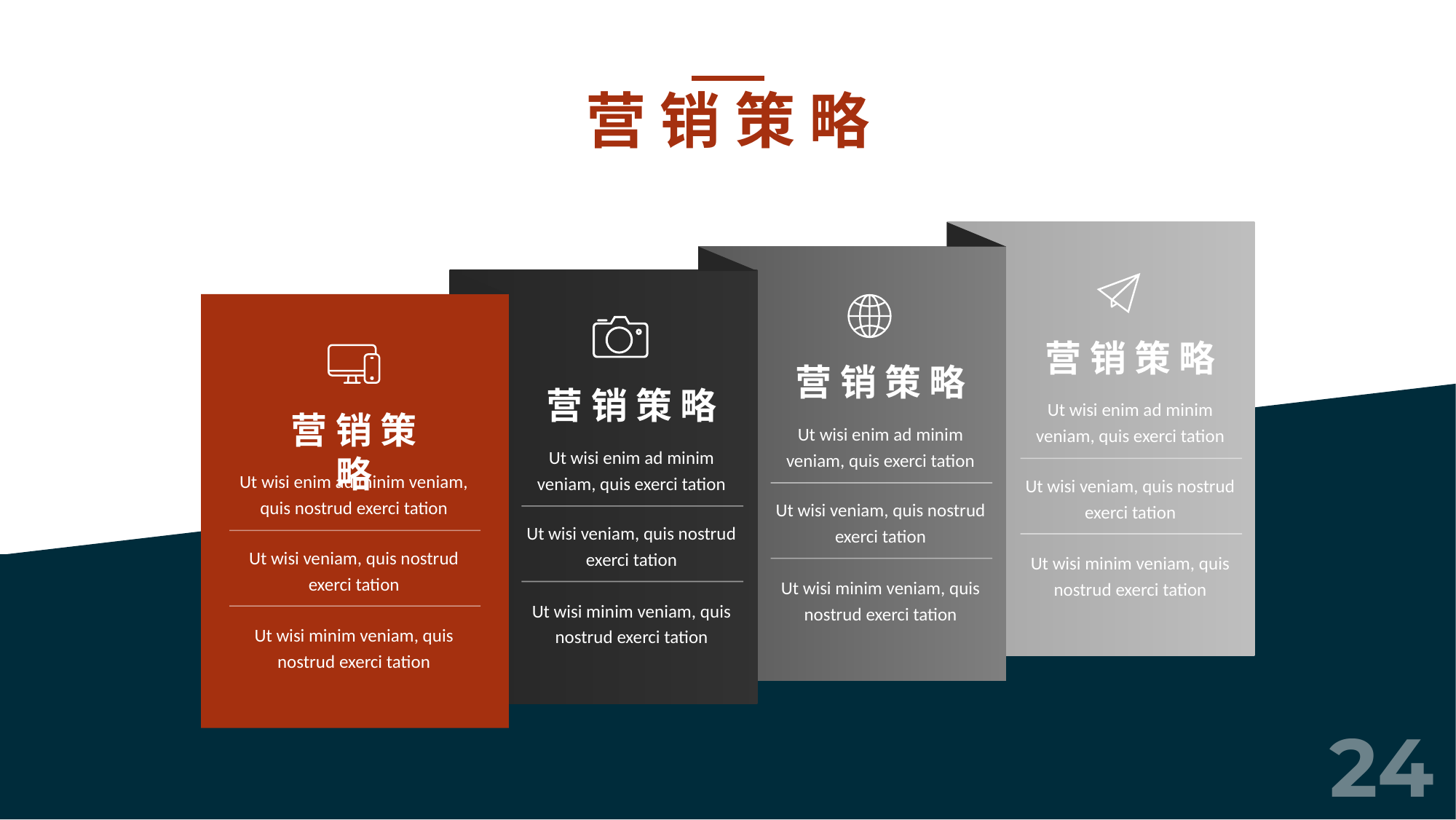

营 销 策 略
Subtitle Text Goes Here

营 销 策 略

营 销 策 略
营 销 策 略
Ut wisi enim ad minim veniam, quis exerci tation
营 销 策 略
Ut wisi enim ad minim veniam, quis exerci tation
Ut wisi enim ad minim veniam, quis exerci tation
Ut wisi enim ad minim veniam, quis nostrud exerci tation
Ut wisi veniam, quis nostrud exerci tation
Ut wisi veniam, quis nostrud exerci tation
Ut wisi veniam, quis nostrud exerci tation
Ut wisi veniam, quis nostrud exerci tation
Ut wisi minim veniam, quis nostrud exerci tation
Ut wisi minim veniam, quis nostrud exerci tation
Ut wisi minim veniam, quis nostrud exerci tation
Ut wisi minim veniam, quis nostrud exerci tation
24